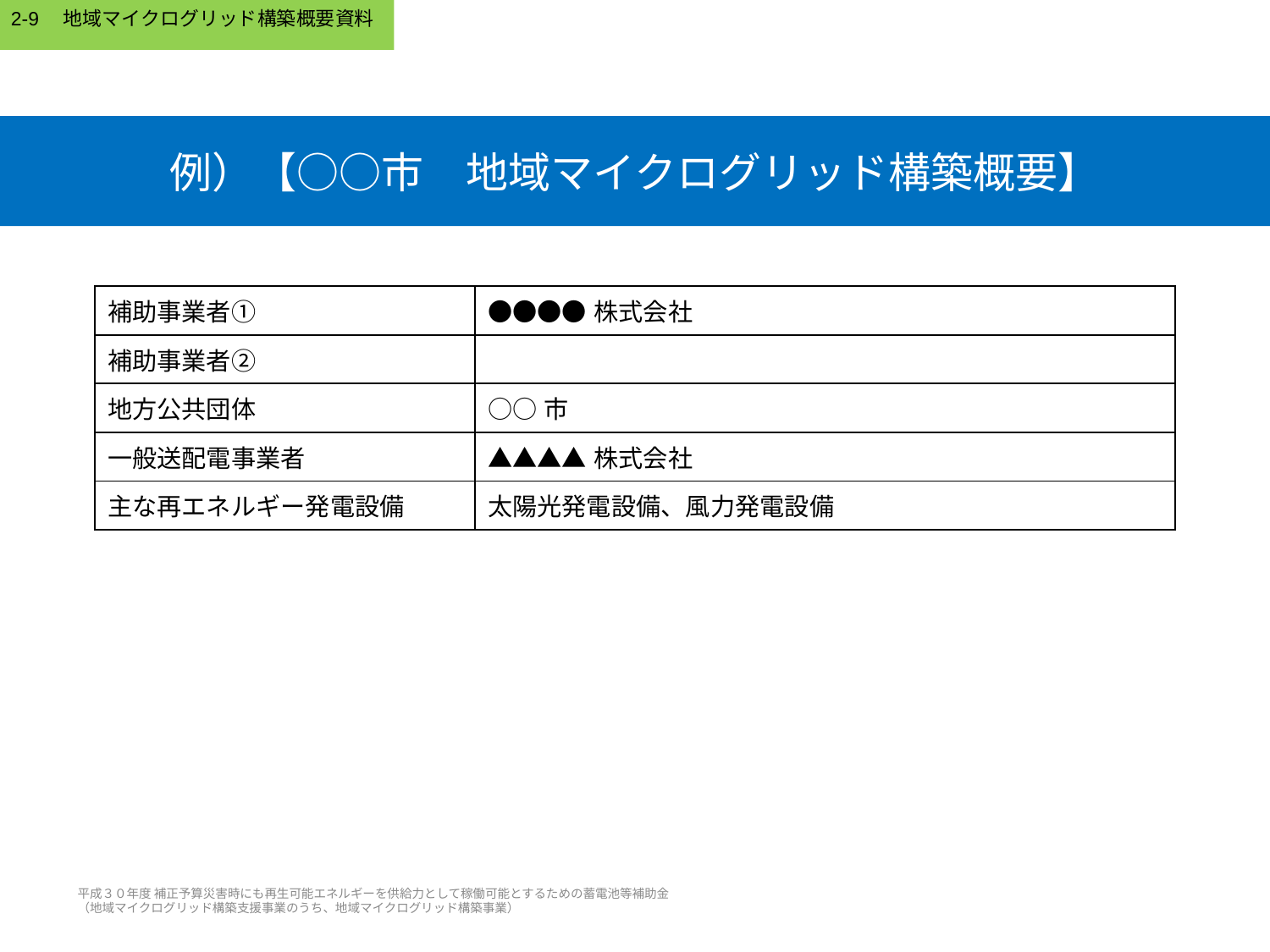

2-9　地域マイクログリッド構築概要資料
# 例）【○○市　地域マイクログリッド構築概要】
| 補助事業者① | ●●●●株式会社 |
| --- | --- |
| 補助事業者② |  |
| 地方公共団体 | ○○市 |
| 一般送配電事業者 | ▲▲▲▲株式会社 |
| 主な再エネルギー発電設備 | 太陽光発電設備、風力発電設備 |
平成３０年度 補正予算災害時にも再生可能エネルギーを供給力として稼働可能とするための蓄電池等補助金
（地域マイクログリッド構築支援事業のうち、地域マイクログリッド構築事業）